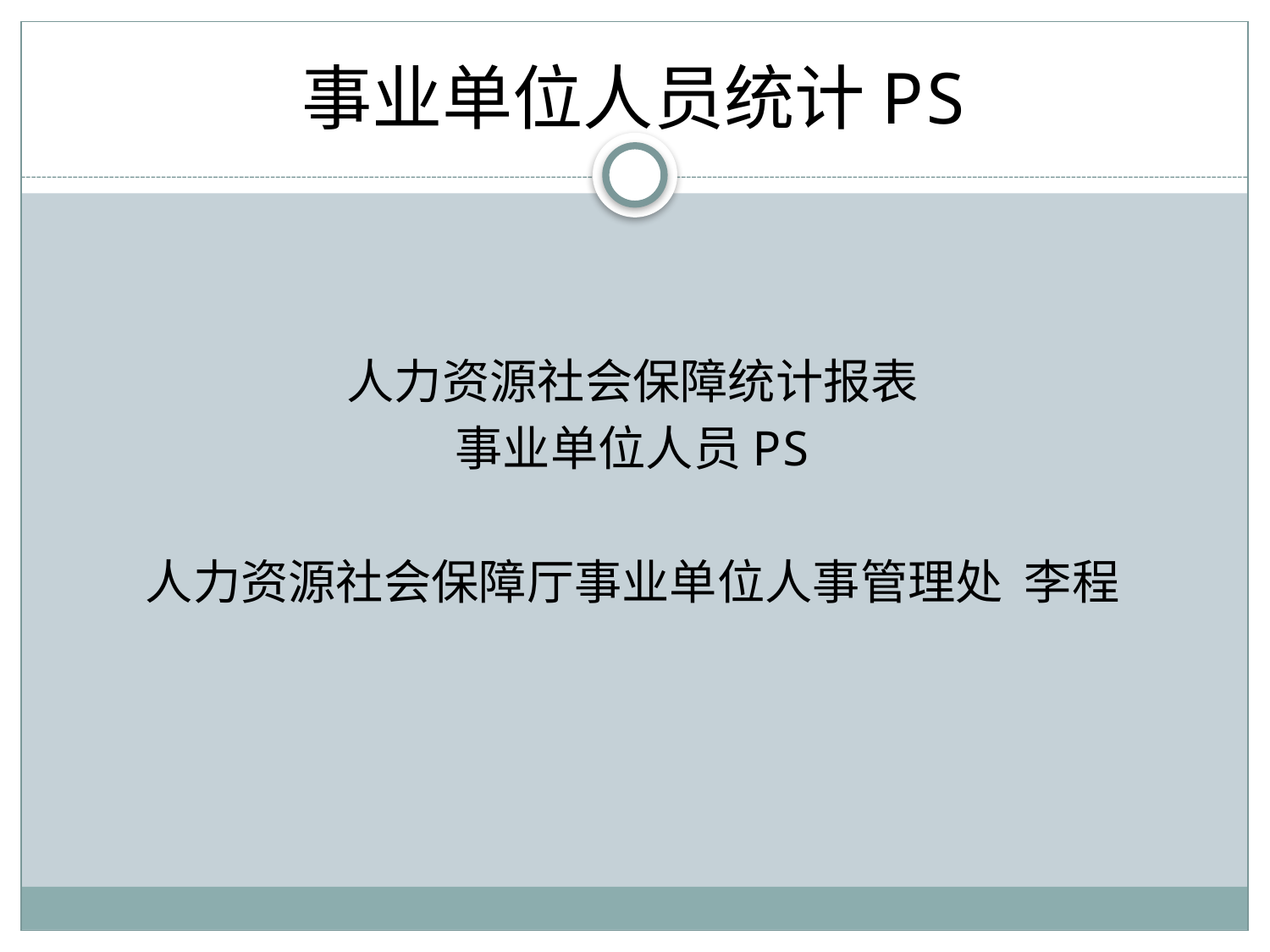

#

人力资源社会保障统计报表
事业单位人员PS

人力资源社会保障厅事业单位人事管理处  李程